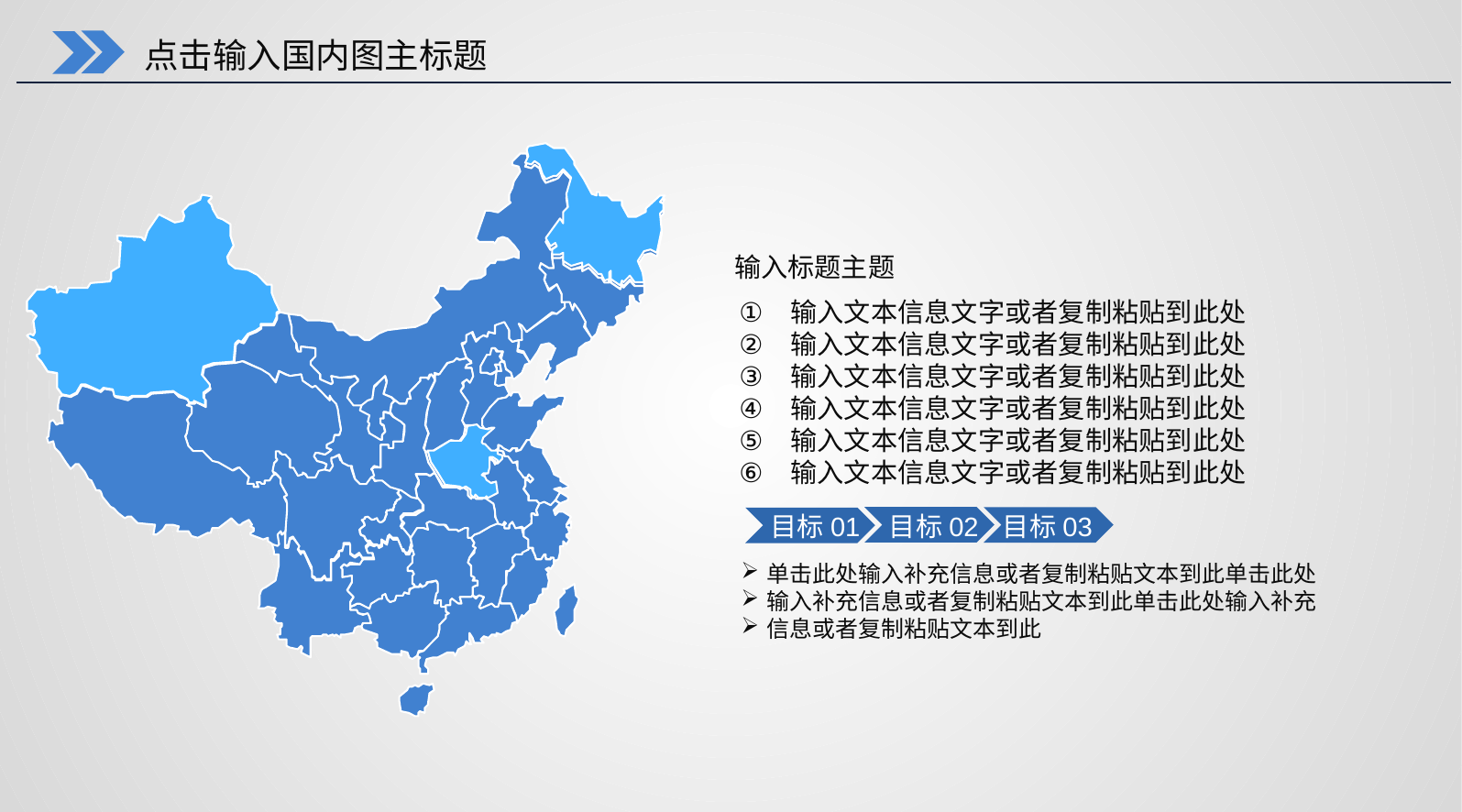

点击输入国内图主标题

输入标题主题

输入文本信息文字或者复制粘贴到此处
输入文本信息文字或者复制粘贴到此处
输入文本信息文字或者复制粘贴到此处
输入文本信息文字或者复制粘贴到此处
输入文本信息文字或者复制粘贴到此处
输入文本信息文字或者复制粘贴到此处

目标01
目标02
目标03

单击此处输入补充信息或者复制粘贴文本到此单击此处
输入补充信息或者复制粘贴文本到此单击此处输入补充
信息或者复制粘贴文本到此